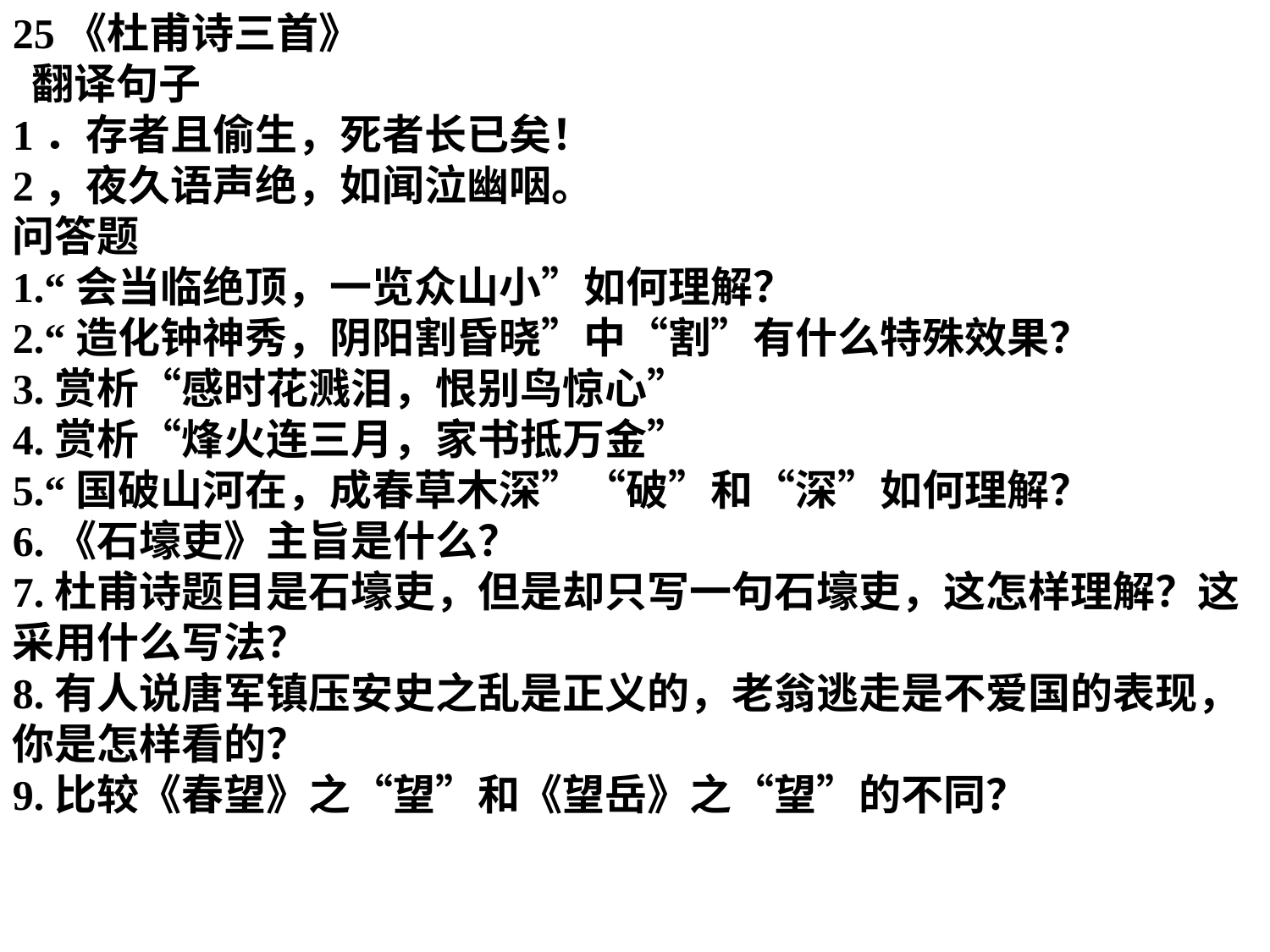

25《杜甫诗三首》
 翻译句子
1．存者且偷生，死者长已矣！
2，夜久语声绝，如闻泣幽咽。
问答题
1.“会当临绝顶，一览众山小”如何理解？
2.“造化钟神秀，阴阳割昏晓”中“割”有什么特殊效果？
3.赏析“感时花溅泪，恨别鸟惊心”
4.赏析“烽火连三月，家书抵万金”
5.“国破山河在，成春草木深”“破”和“深”如何理解？
6.《石壕吏》主旨是什么？
7.杜甫诗题目是石壕吏，但是却只写一句石壕吏，这怎样理解？这采用什么写法？
8.有人说唐军镇压安史之乱是正义的，老翁逃走是不爱国的表现，你是怎样看的？
9.比较《春望》之“望”和《望岳》之“望”的不同？